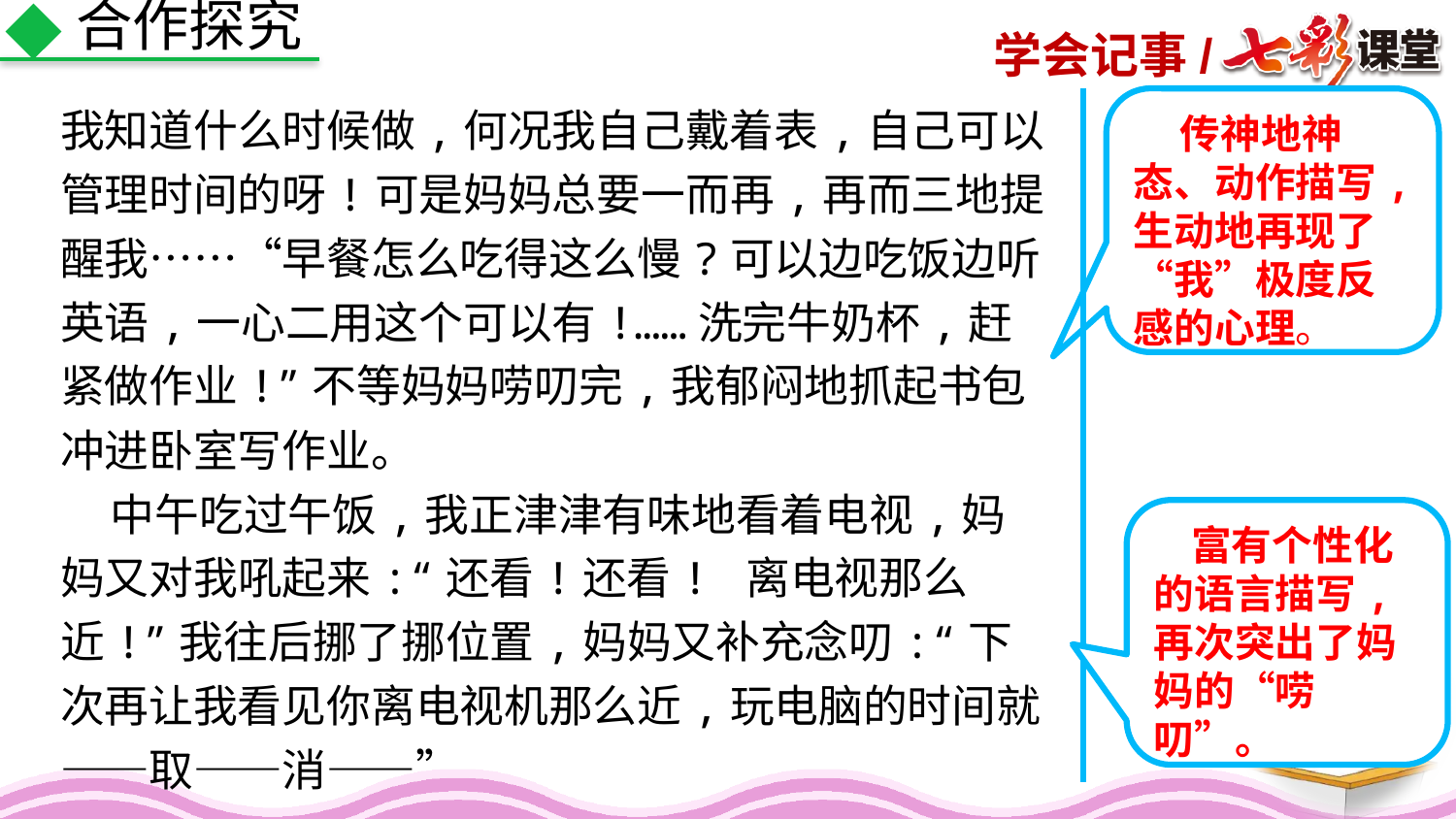

合作探究

我知道什么时候做,何况我自己戴着表,自己可以管理时间的呀!可是妈妈总要一而再,再而三地提醒我……“早餐怎么吃得这么慢?可以边吃饭边听英语,一心二用这个可以有!……洗完牛奶杯,赶紧做作业!”不等妈妈唠叨完,我郁闷地抓起书包冲进卧室写作业。
    中午吃过午饭,我正津津有味地看着电视,妈妈又对我吼起来:“还看!还看! 离电视那么近!”我往后挪了挪位置,妈妈又补充念叨:“下次再让我看见你离电视机那么近,玩电脑的时间就——取——消——”
    传神地神态、动作描写,生动地再现了“我”极度反感的心理。
   富有个性化的语言描写,再次突出了妈妈的“唠叨”。